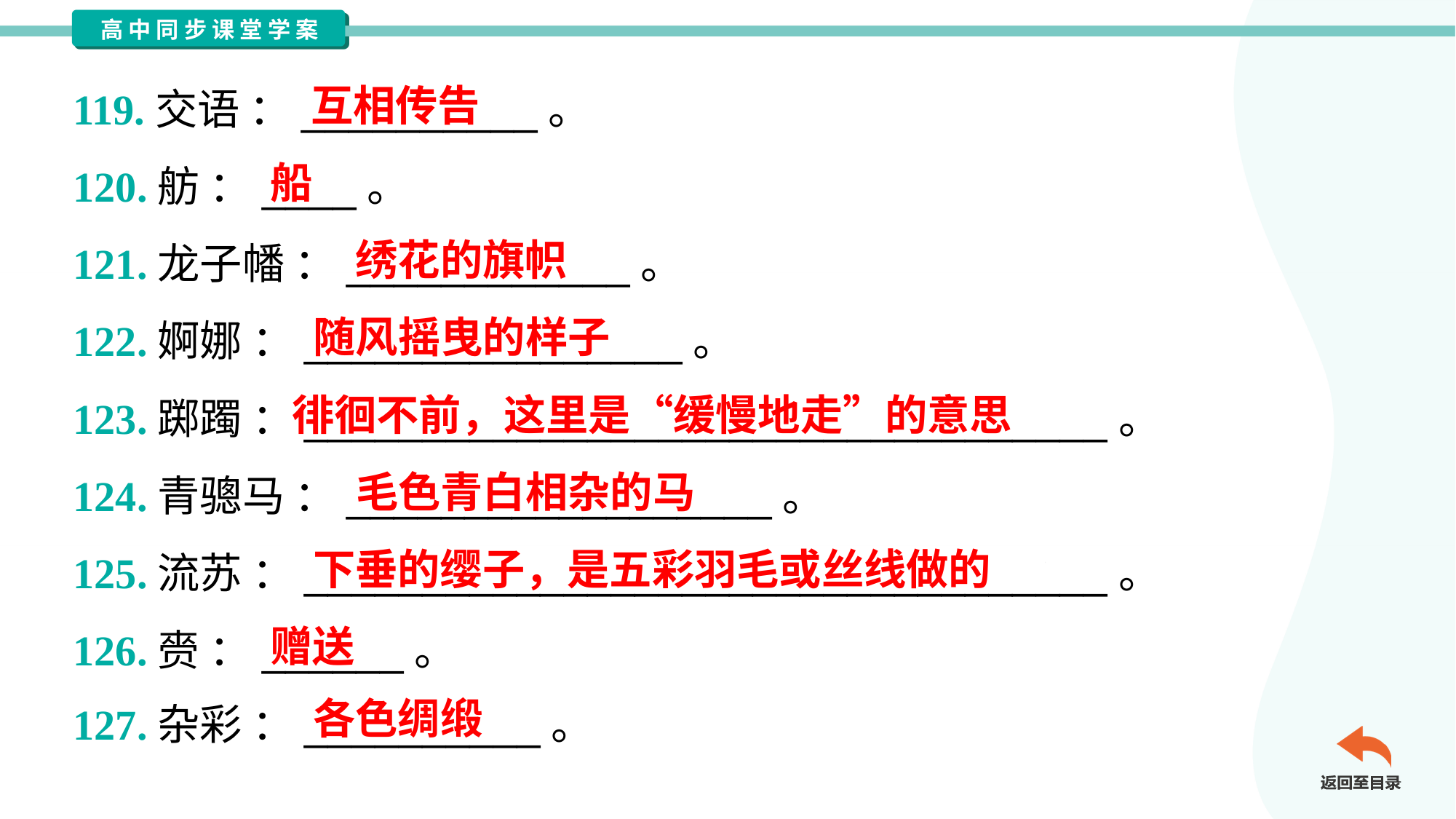

互相传告
119.交语 ：__________。
120.舫 ：____。
121.龙子幡 ：____________。
122.婀娜 ：________________。
123.踯躅 ：__________________________________。
124.青骢马 ：__________________。
125.流苏 ：__________________________________。
126.赍 ：______。
127.杂彩 ：__________。
船
绣花的旗帜
随风摇曳的样子
徘徊不前，这里是“缓慢地走”的意思
毛色青白相杂的马
下垂的缨子，是五彩羽毛或丝线做的
赠送
各色绸缎